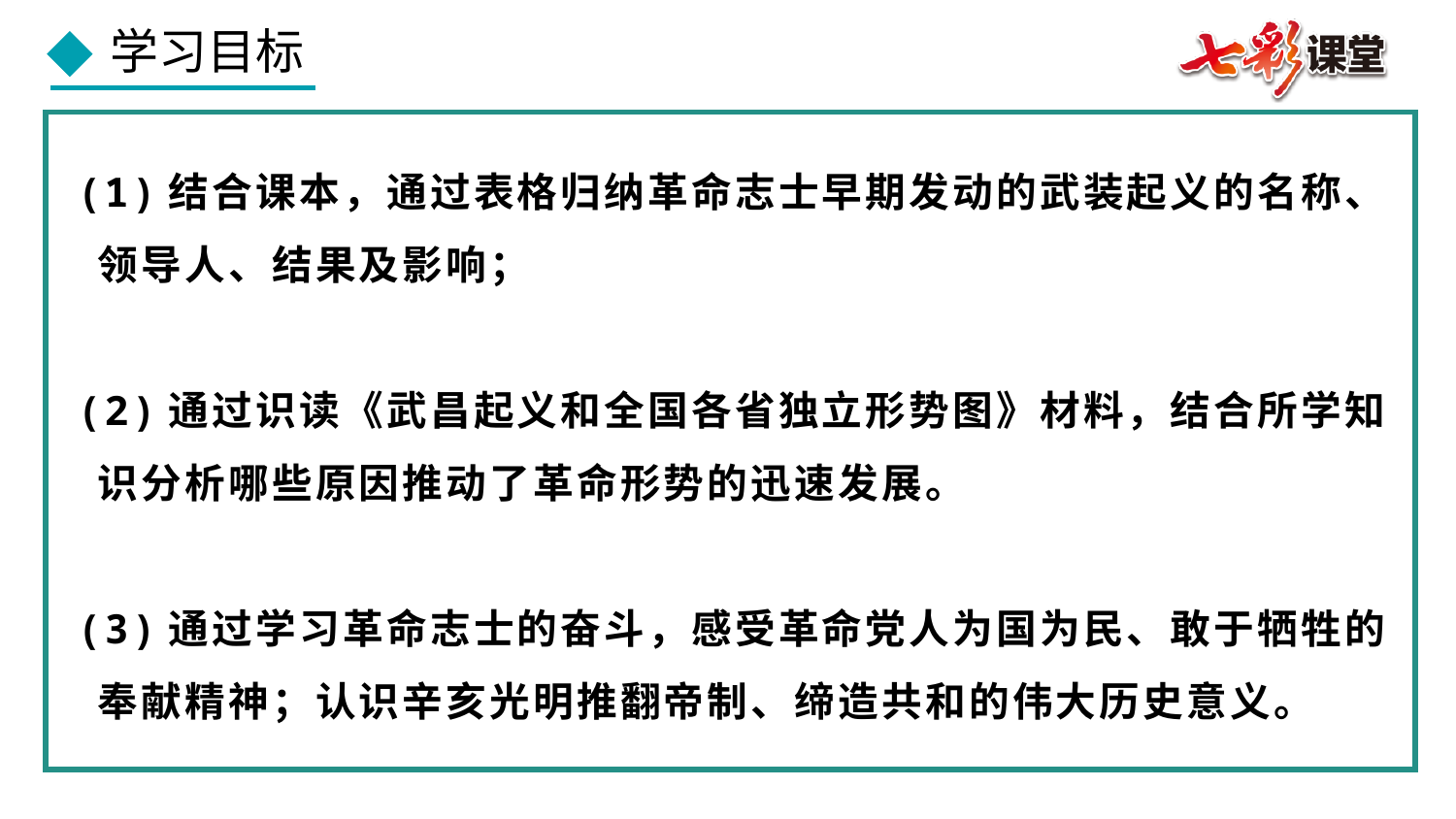

(1)结合课本，通过表格归纳革命志士早期发动的武装起义的名称、领导人、结果及影响；

(2)通过识读《武昌起义和全国各省独立形势图》材料，结合所学知识分析哪些原因推动了革命形势的迅速发展。

(3)通过学习革命志士的奋斗，感受革命党人为国为民、敢于牺牲的奉献精神；认识辛亥光明推翻帝制、缔造共和的伟大历史意义。